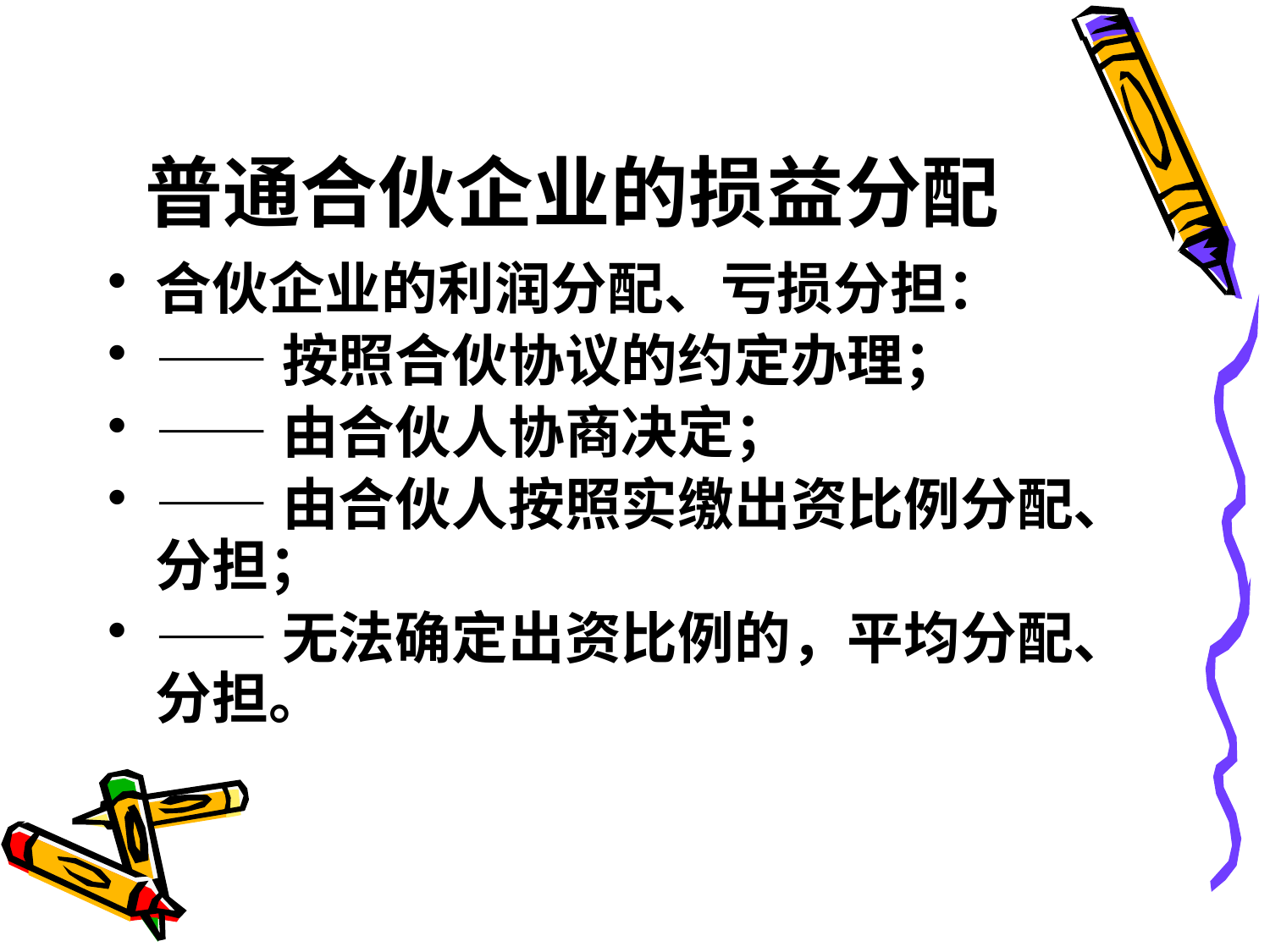

# 普通合伙企业的损益分配
合伙企业的利润分配、亏损分担：
——按照合伙协议的约定办理；
——由合伙人协商决定；
——由合伙人按照实缴出资比例分配、分担；
——无法确定出资比例的，平均分配、分担。